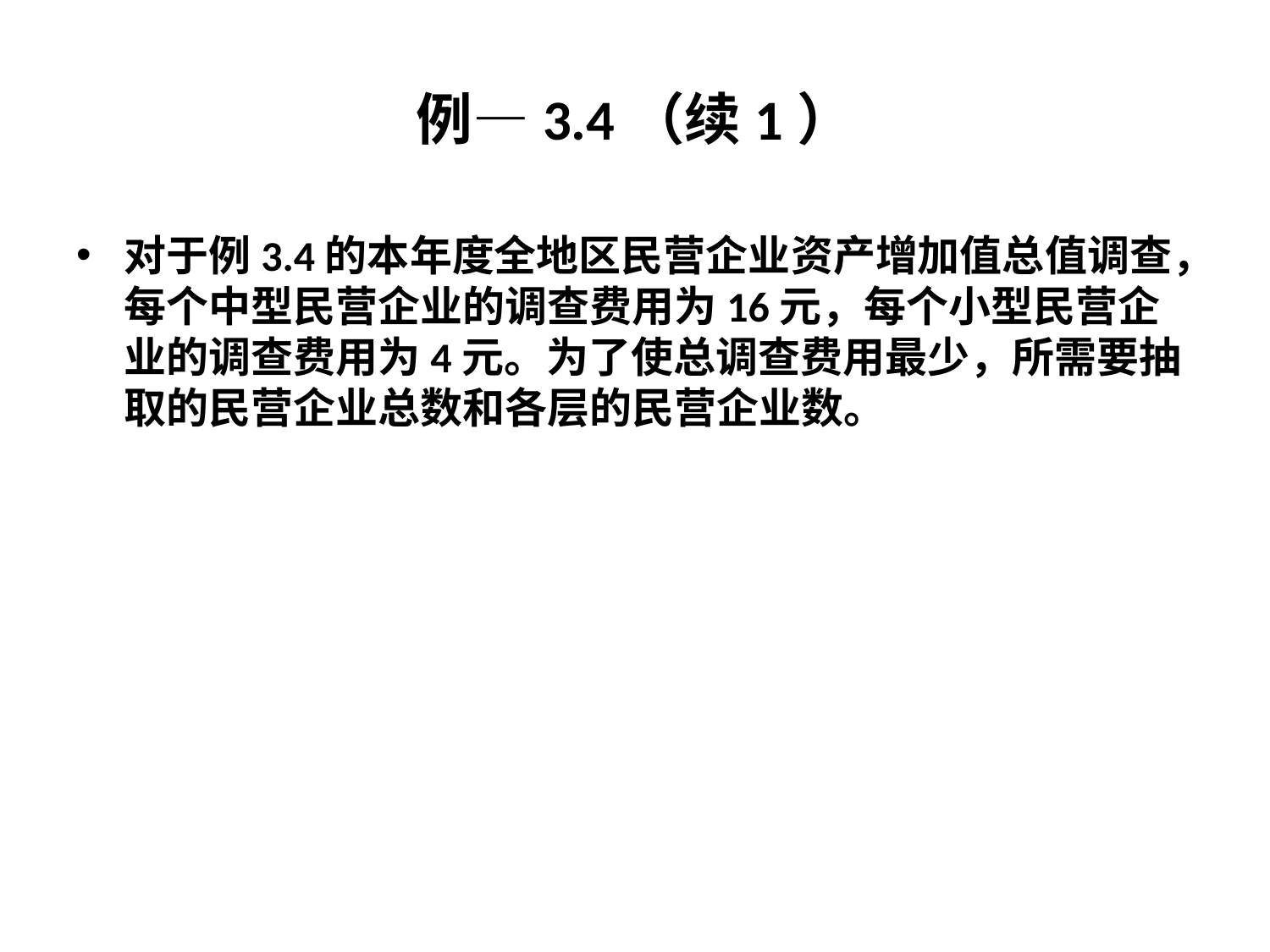

# 例—3.4（续1）
对于例3.4的本年度全地区民营企业资产增加值总值调查，每个中型民营企业的调查费用为16元，每个小型民营企业的调查费用为4元。为了使总调查费用最少，所需要抽取的民营企业总数和各层的民营企业数。